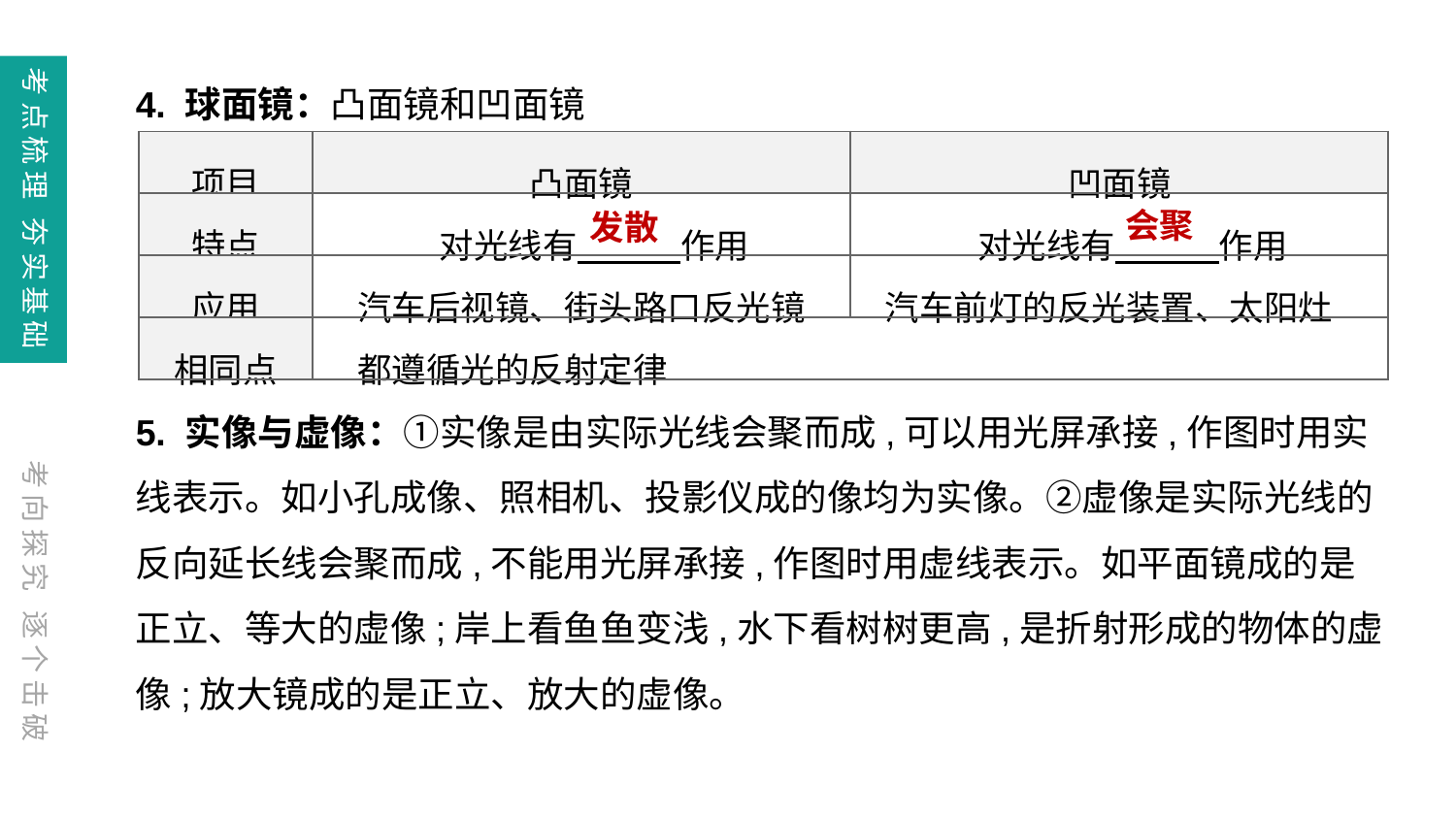

4. 球面镜：凸面镜和凹面镜

5. 实像与虚像：①实像是由实际光线会聚而成,可以用光屏承接,作图时用实线表示。如小孔成像、照相机、投影仪成的像均为实像。②虚像是实际光线的反向延长线会聚而成,不能用光屏承接,作图时用虚线表示。如平面镜成的是正立、等大的虚像;岸上看鱼鱼变浅,水下看树树更高,是折射形成的物体的虚像;放大镜成的是正立、放大的虚像。

考点梳理 夯实基础
| 项目 | 凸面镜 | 凹面镜 |
| --- | --- | --- |
| 特点 | 对光线有　　　作用 | 对光线有　　　作用 |
| 应用 | 汽车后视镜、街头路口反光镜 | 汽车前灯的反光装置、太阳灶 |
| 相同点 | 都遵循光的反射定律 |  |
会聚
发散
考向探究 逐个击破